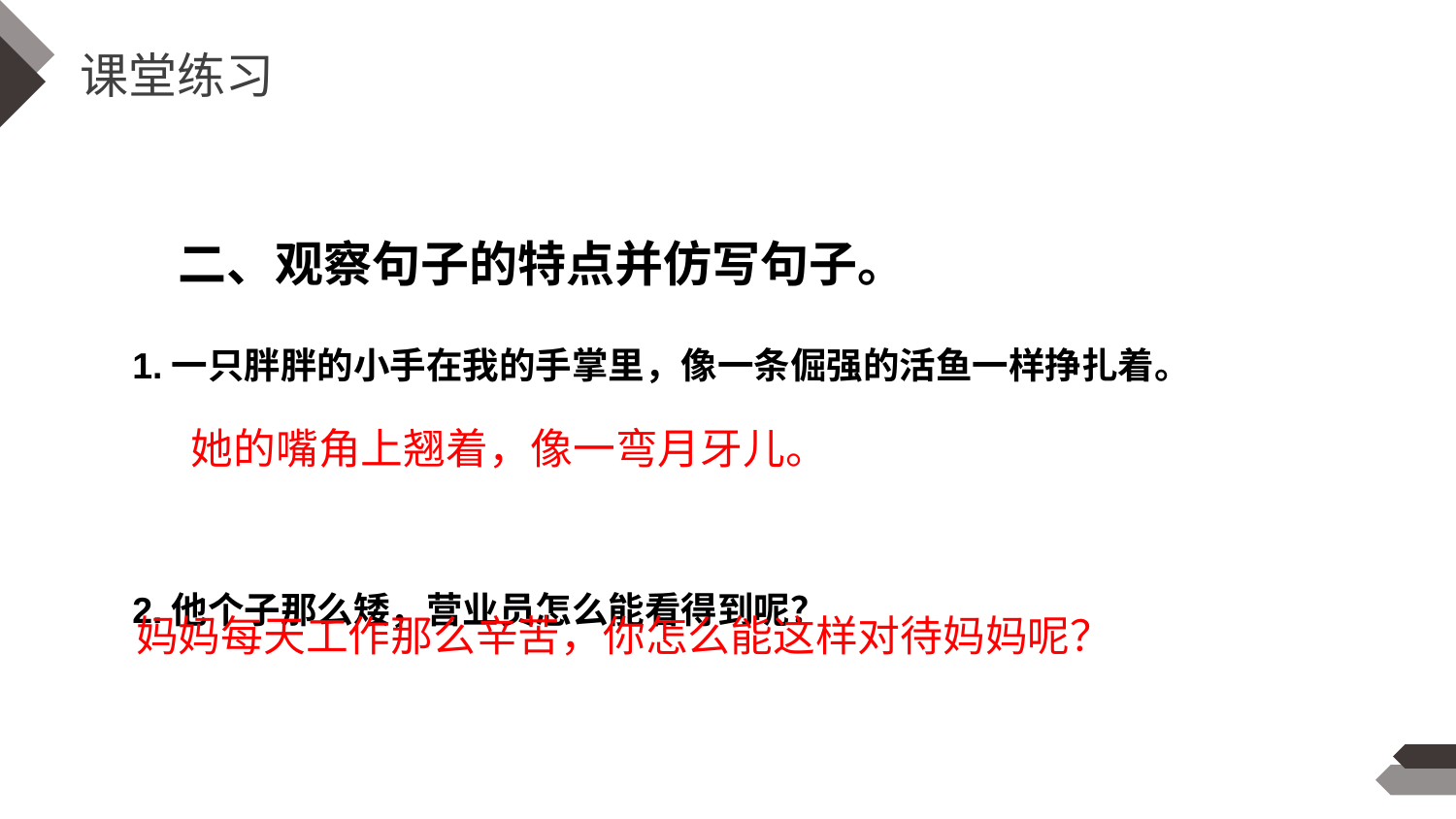

课堂练习
二、观察句子的特点并仿写句子。
 1.一只胖胖的小手在我的手掌里，像一条倔强的活鱼一样挣扎着。

 2.他个子那么矮，营业员怎么能看得到呢？

她的嘴角上翘着，像一弯月牙儿。
 妈妈每天工作那么辛苦，你怎么能这样对待妈妈呢？